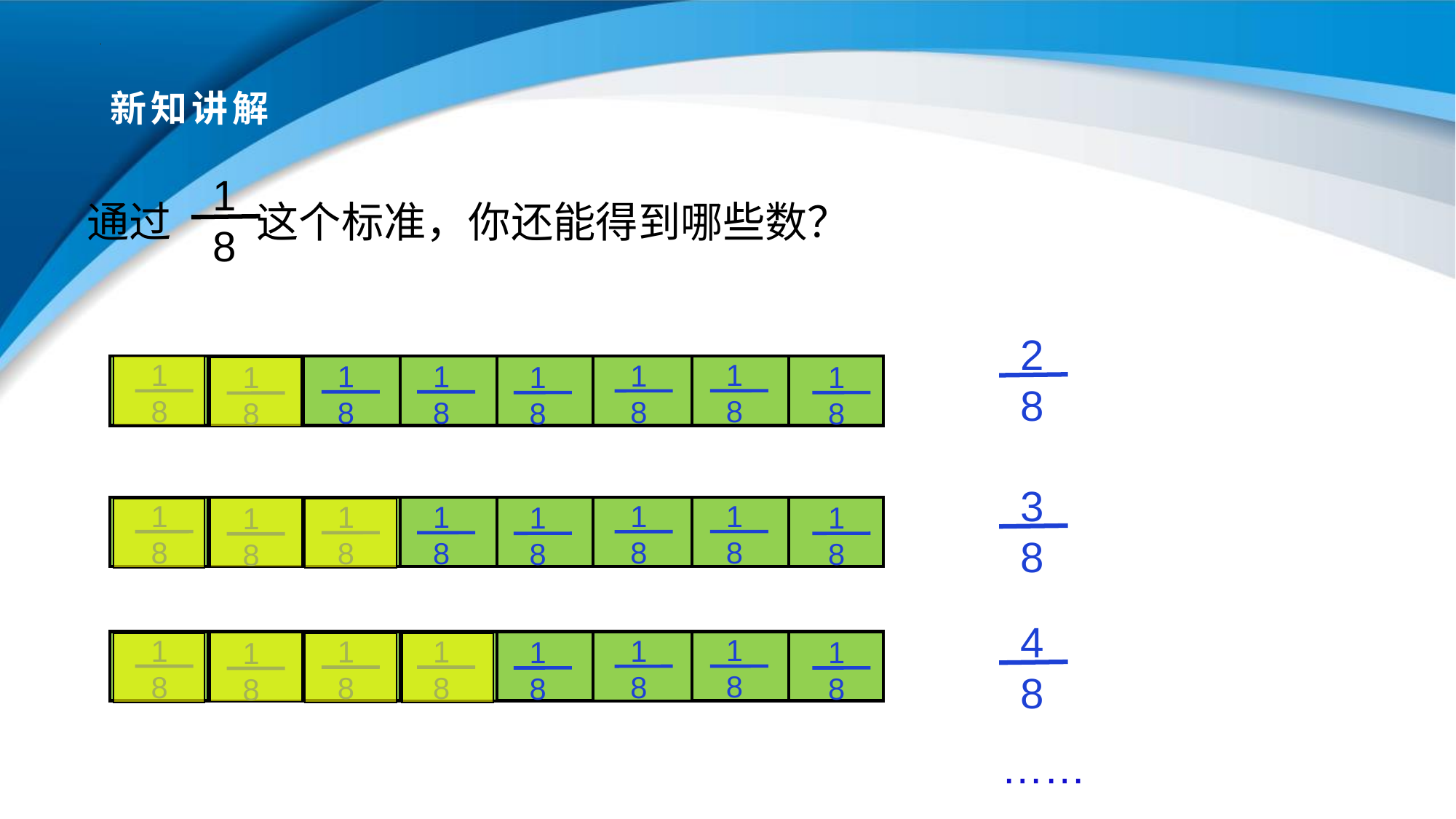

# 新知讲解
  1
  8
通过         这个标准，你还能得到哪些数？

  2
  8

  1
  8

  1
  8

  1
  8

  1
  8

  1
  8

  1
  8

  1
  8

  1
  8

  3
  8

  1
  8

  1
  8

  1
  8

  1
  8

  1
  8

  1
  8

  1
  8

  1
  8

  4
  8

  1
  8

  1
  8

  1
  8

  1
  8

  1
  8

  1
  8

  1
  8

  1
  8

……